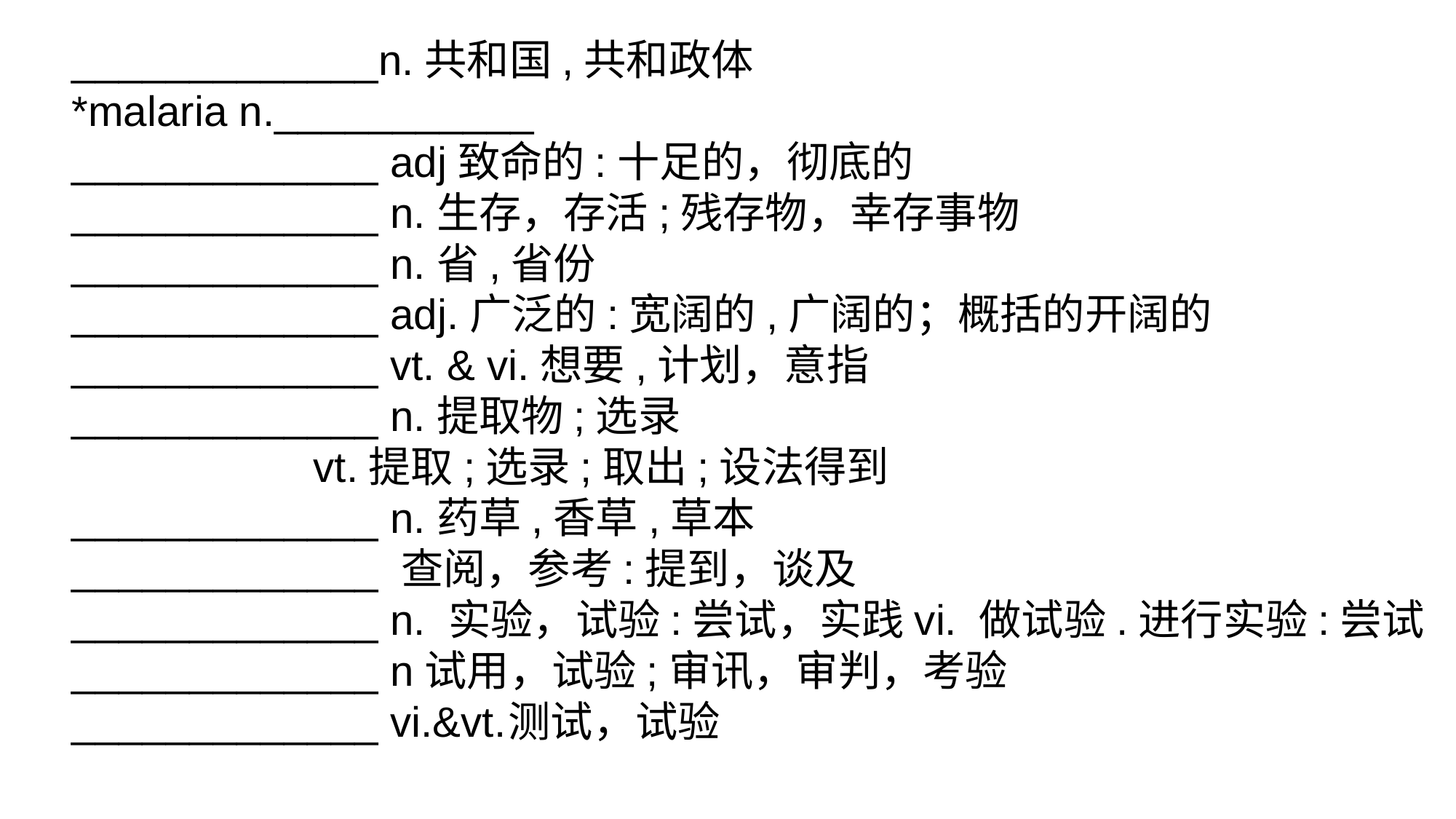

_____________n.共和国,共和政体
*malaria n.___________
_____________ adj致命的:十足的，彻底的
_____________ n.生存，存活;残存物，幸存事物
_____________ n.省,省份
_____________ adj.广泛的:宽阔的,广阔的；概括的开阔的
_____________ vt. & vi.想要,计划，意指
_____________ n.提取物;选录
		  vt.提取;选录;取出;设法得到
_____________ n.药草,香草,草本
_____________ 查阅，参考:提到，谈及
_____________ n. 实验，试验:尝试，实践vi. 做试验.进行实验:尝试
_____________ n试用，试验;审讯，审判，考验
_____________ vi.&vt.	测试，试验